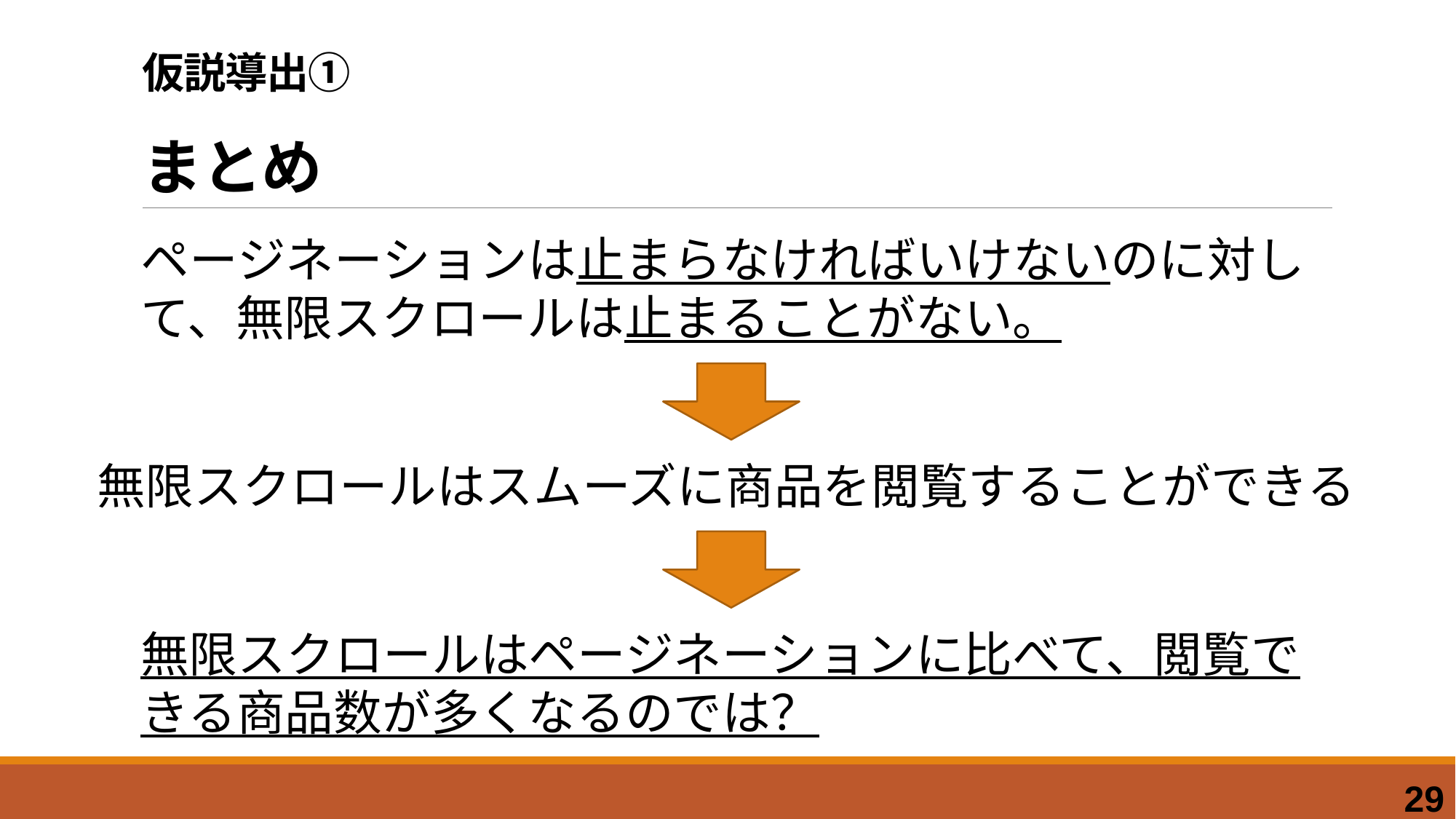

# 仮説導出① まとめ
ページネーションは止まらなければいけないのに対して、無限スクロールは止まることがない。

無限スクロールはスムーズに商品を閲覧することができる

無限スクロールはページネーションに比べて、閲覧できる商品数が多くなるのでは？
29